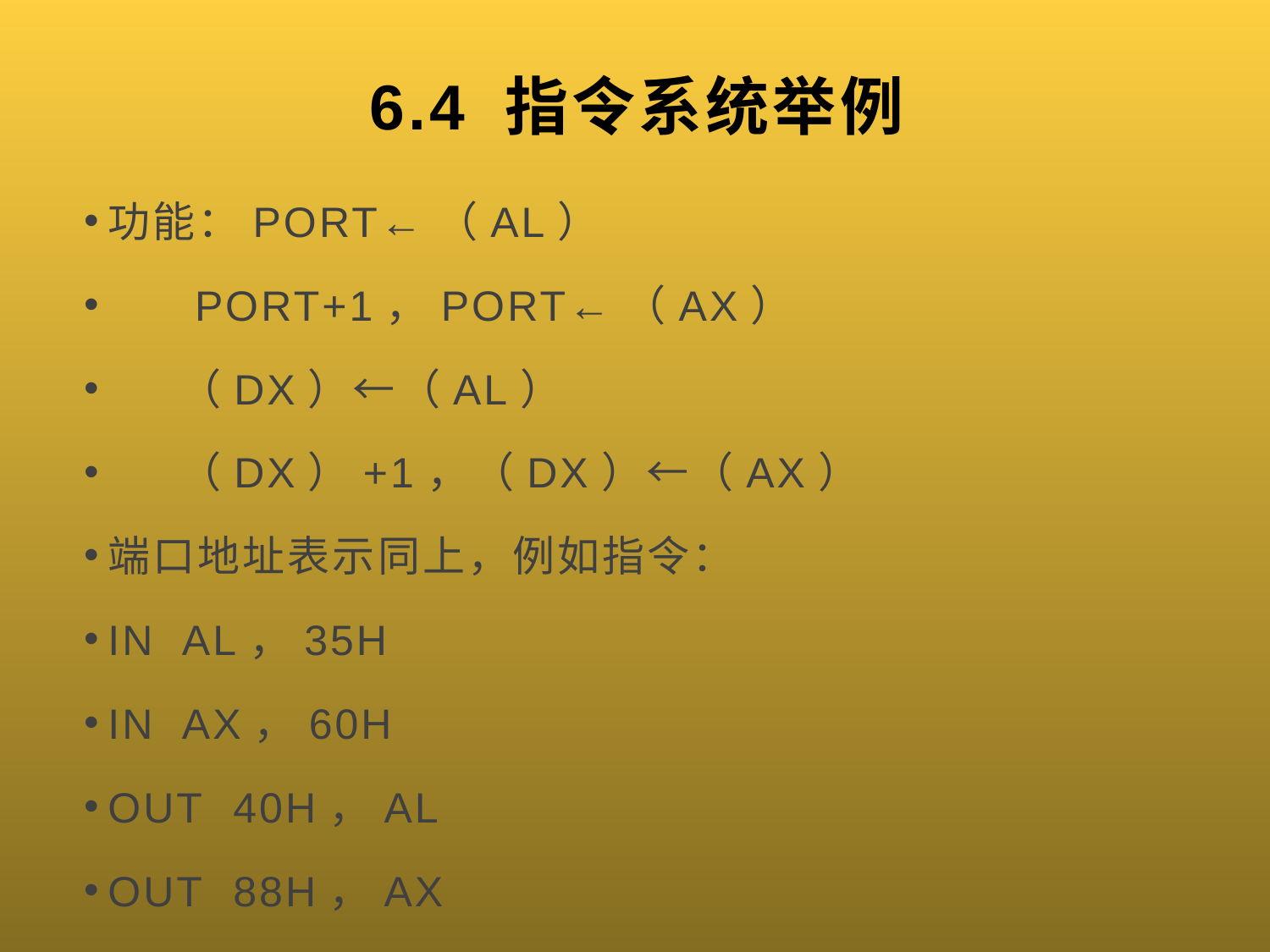

# 6.4 指令系统举例
功能：PORT←（AL）
      PORT+1，PORT←（AX）
     （DX）←（AL）
     （DX）+1，（DX）←（AX）
端口地址表示同上，例如指令：
IN  AL，35H
IN  AX，60H
OUT  40H，AL
OUT  88H，AX